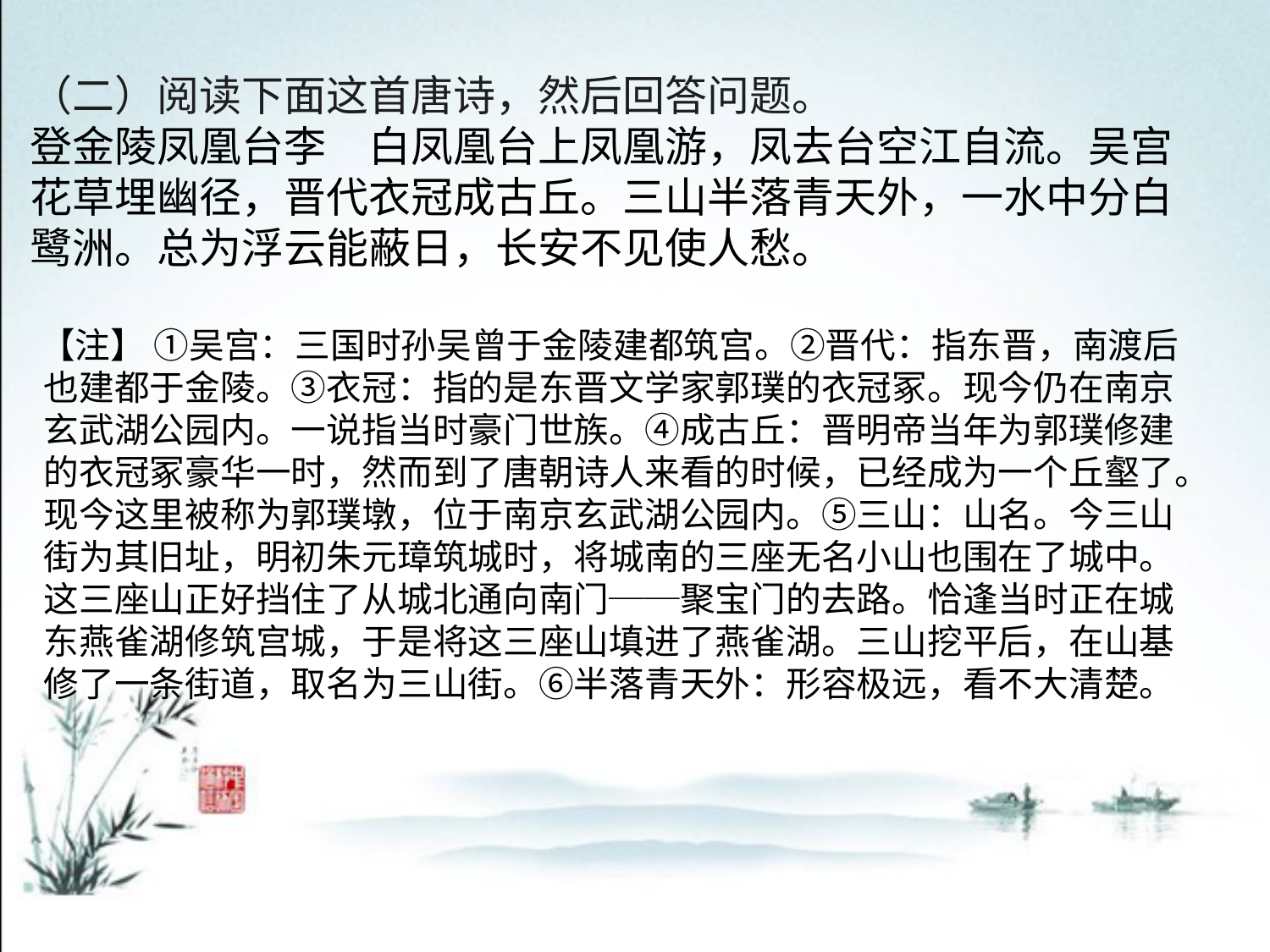

（二）阅读下面这首唐诗，然后回答问题。
登金陵凤凰台李　白凤凰台上凤凰游，凤去台空江自流。吴宫花草埋幽径，晋代衣冠成古丘。三山半落青天外，一水中分白鹭洲。总为浮云能蔽日，长安不见使人愁。

【注】 ①吴宫：三国时孙吴曾于金陵建都筑宫。②晋代：指东晋，南渡后也建都于金陵。③衣冠：指的是东晋文学家郭璞的衣冠冢。现今仍在南京玄武湖公园内。一说指当时豪门世族。④成古丘：晋明帝当年为郭璞修建的衣冠冢豪华一时，然而到了唐朝诗人来看的时候，已经成为一个丘壑了。现今这里被称为郭璞墩，位于南京玄武湖公园内。⑤三山：山名。今三山街为其旧址，明初朱元璋筑城时，将城南的三座无名小山也围在了城中。这三座山正好挡住了从城北通向南门──聚宝门的去路。恰逢当时正在城东燕雀湖修筑宫城，于是将这三座山填进了燕雀湖。三山挖平后，在山基修了一条街道，取名为三山街。⑥半落青天外：形容极远，看不大清楚。